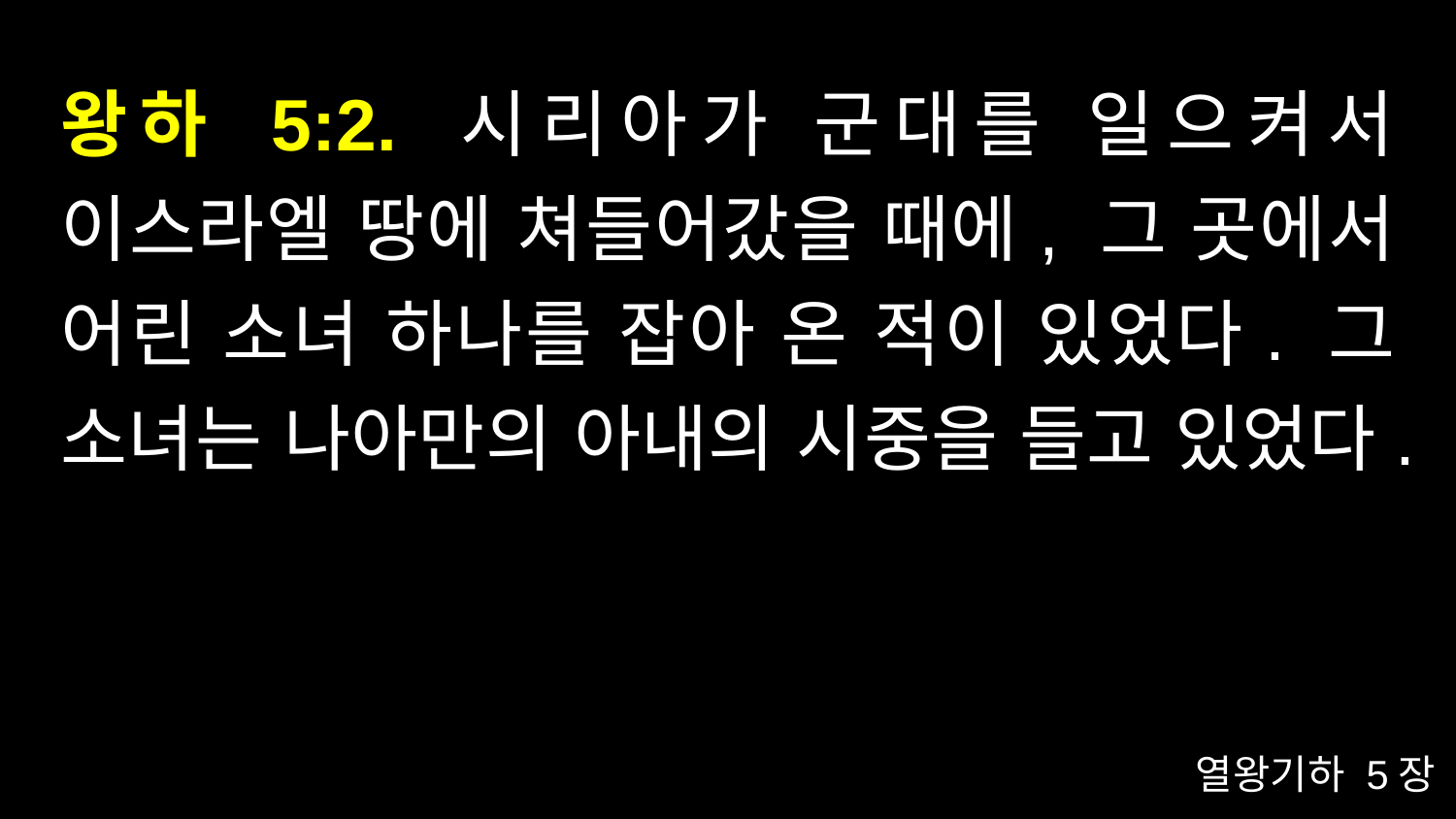

# 왕하 5:2. 시리아가 군대를 일으켜서 이스라엘 땅에 쳐들어갔을 때에, 그 곳에서 어린 소녀 하나를 잡아 온 적이 있었다. 그 소녀는 나아만의 아내의 시중을 들고 있었다.
열왕기하 5장